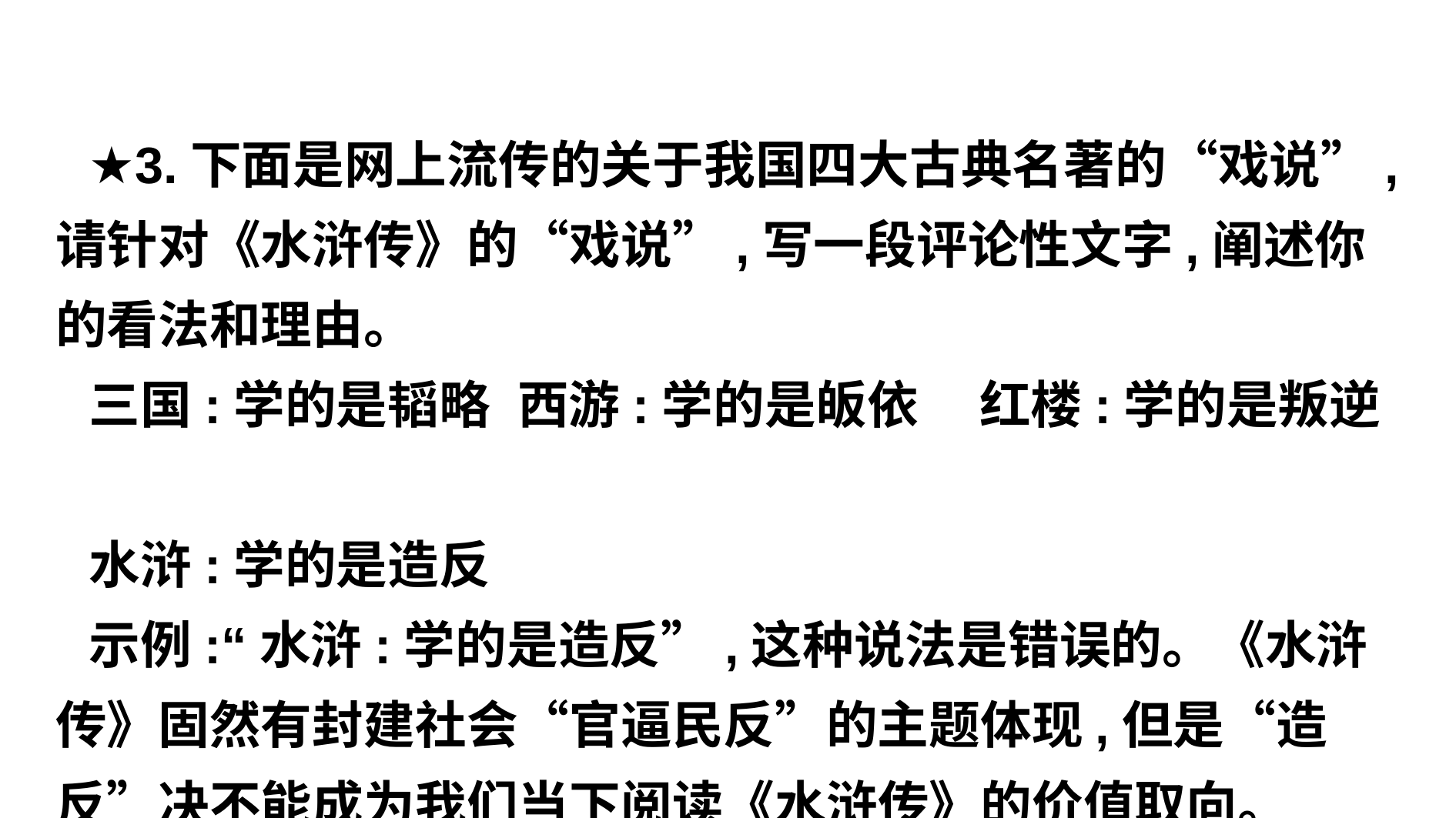

★3.下面是网上流传的关于我国四大古典名著的“戏说”,请针对《水浒传》的“戏说”,写一段评论性文字,阐述你的看法和理由。
三国:学的是韬略	西游:学的是皈依	红楼:学的是叛逆
水浒:学的是造反
示例:“水浒:学的是造反”,这种说法是错误的。《水浒传》固然有封建社会“官逼民反”的主题体现,但是“造反”决不能成为我们当下阅读《水浒传》的价值取向。